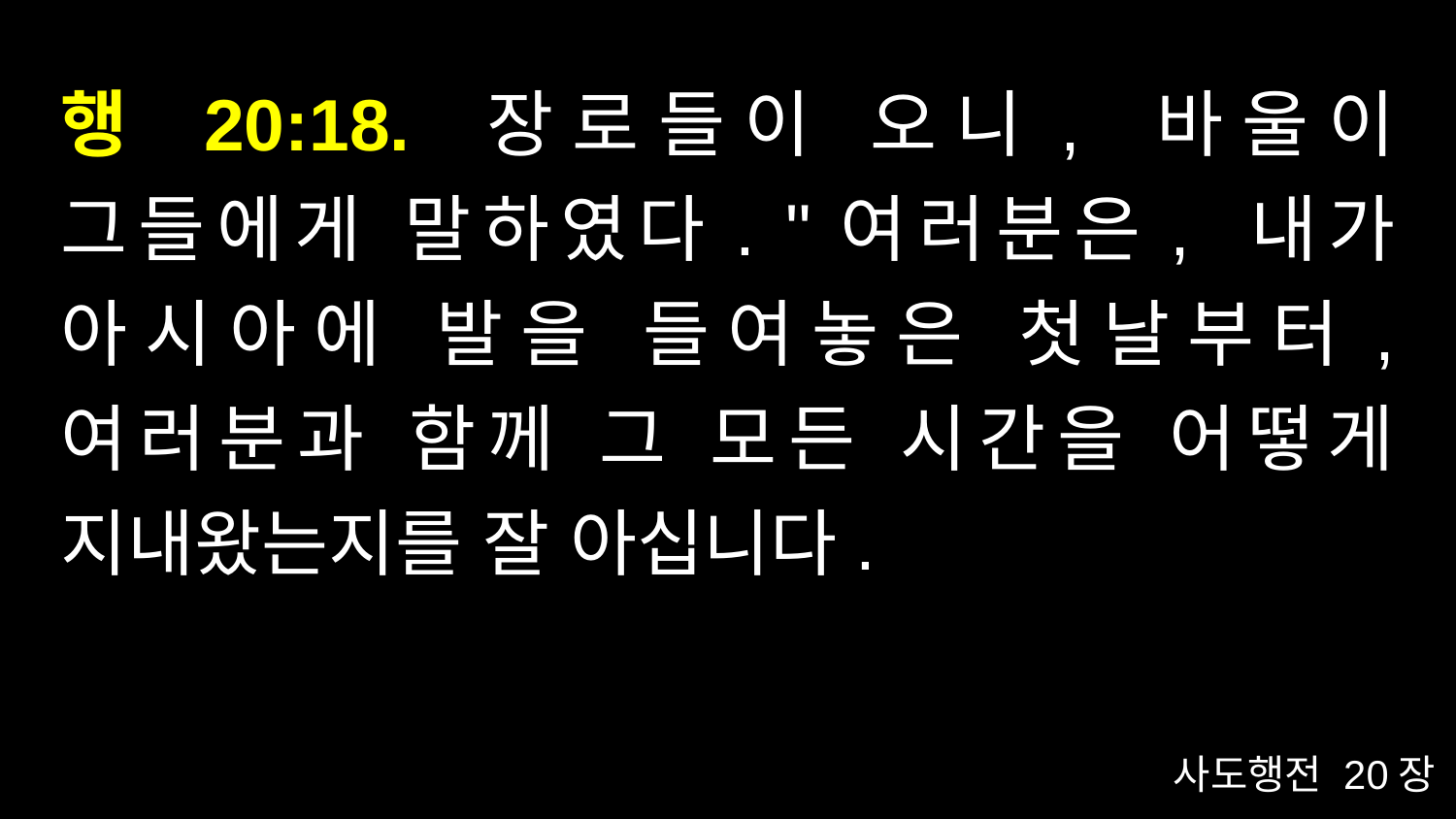

# 행 20:18. 장로들이 오니, 바울이 그들에게 말하였다. "여러분은, 내가 아시아에 발을 들여놓은 첫날부터, 여러분과 함께 그 모든 시간을 어떻게 지내왔는지를 잘 아십니다.
사도행전 20장